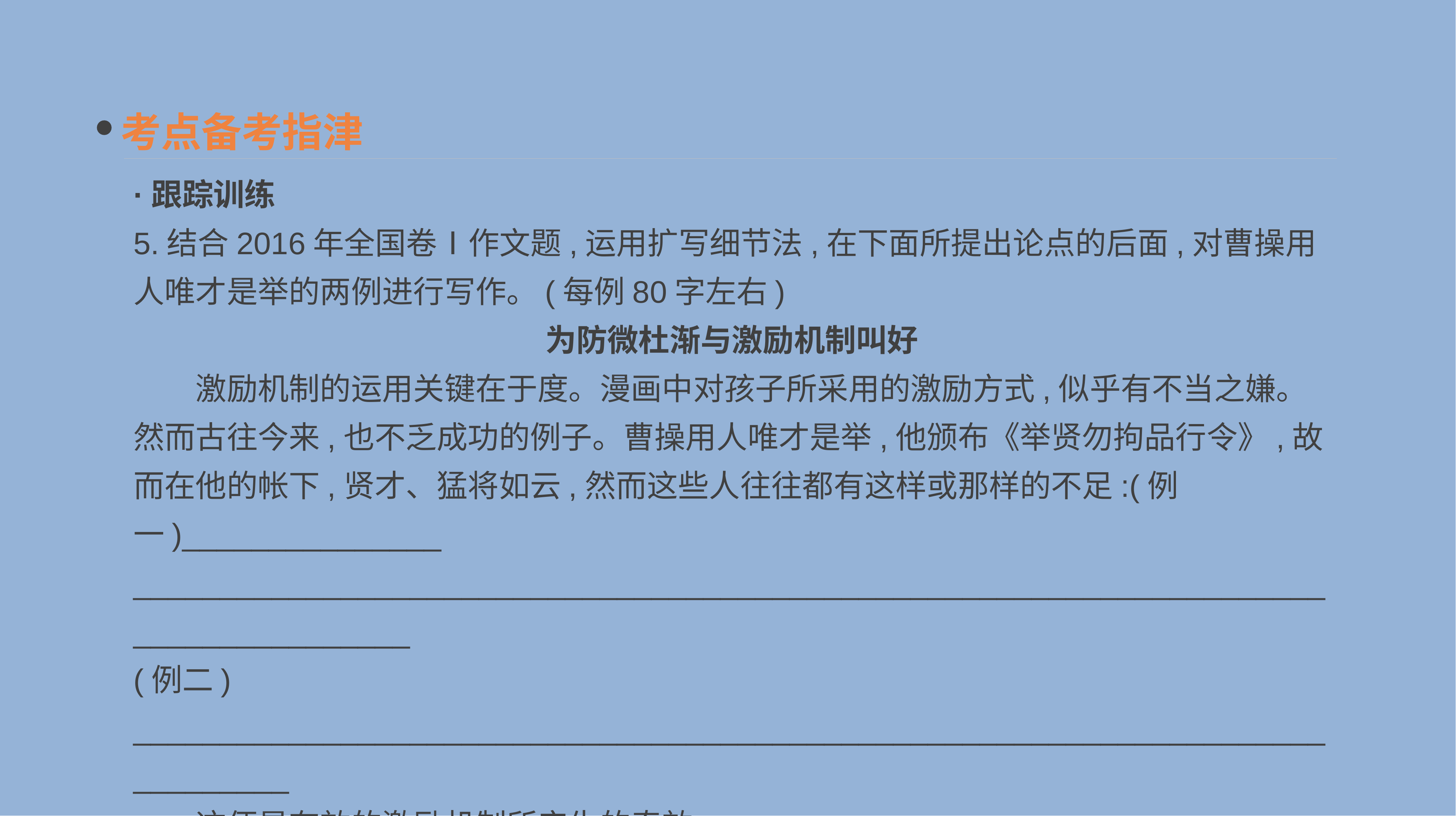

考点备考指津

·跟踪训练
5.结合2016年全国卷Ⅰ作文题,运用扩写细节法,在下面所提出论点的后面,对曹操用人唯才是举的两例进行写作。(每例80字左右)
为防微杜渐与激励机制叫好
　　激励机制的运用关键在于度。漫画中对孩子所采用的激励方式,似乎有不当之嫌。然而古往今来,也不乏成功的例子。曹操用人唯才是举,他颁布《举贤勿拘品行令》,故而在他的帐下,贤才、猛将如云,然而这些人往往都有这样或那样的不足:(例一)_______________
_____________________________________________________________________________________
(例二) ______________________________________________________________________________
　　这便是有效的激励机制所产生的奇效。